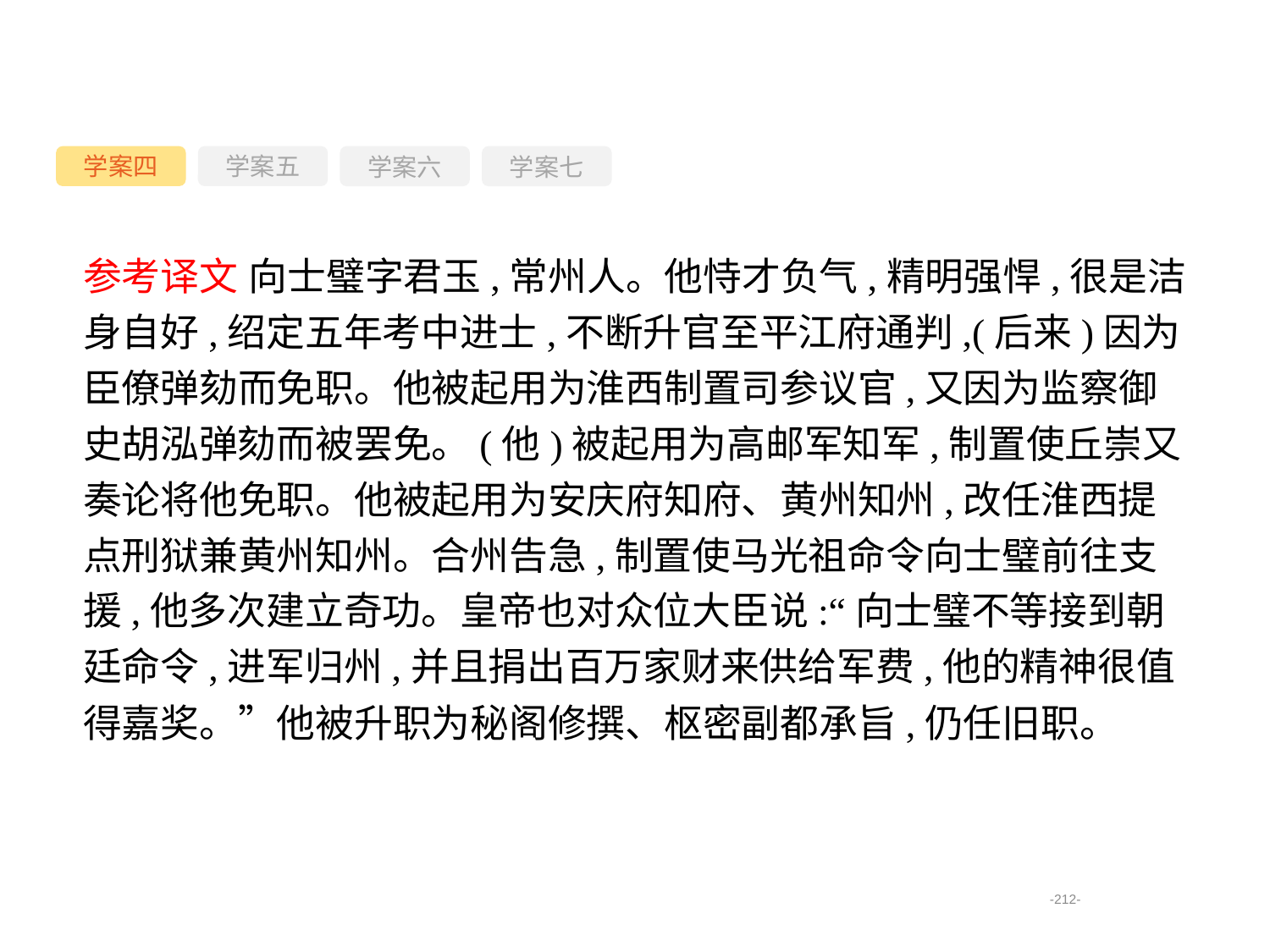

学案四
学案六
学案七
学案五
参考译文 向士璧字君玉,常州人。他恃才负气,精明强悍,很是洁身自好,绍定五年考中进士,不断升官至平江府通判,(后来)因为臣僚弹劾而免职。他被起用为淮西制置司参议官,又因为监察御史胡泓弹劾而被罢免。(他)被起用为高邮军知军,制置使丘崇又奏论将他免职。他被起用为安庆府知府、黄州知州,改任淮西提点刑狱兼黄州知州。合州告急,制置使马光祖命令向士璧前往支援,他多次建立奇功。皇帝也对众位大臣说:“向士璧不等接到朝廷命令,进军归州,并且捐出百万家财来供给军费,他的精神很值得嘉奖。”他被升职为秘阁修撰、枢密副都承旨,仍任旧职。
-212-